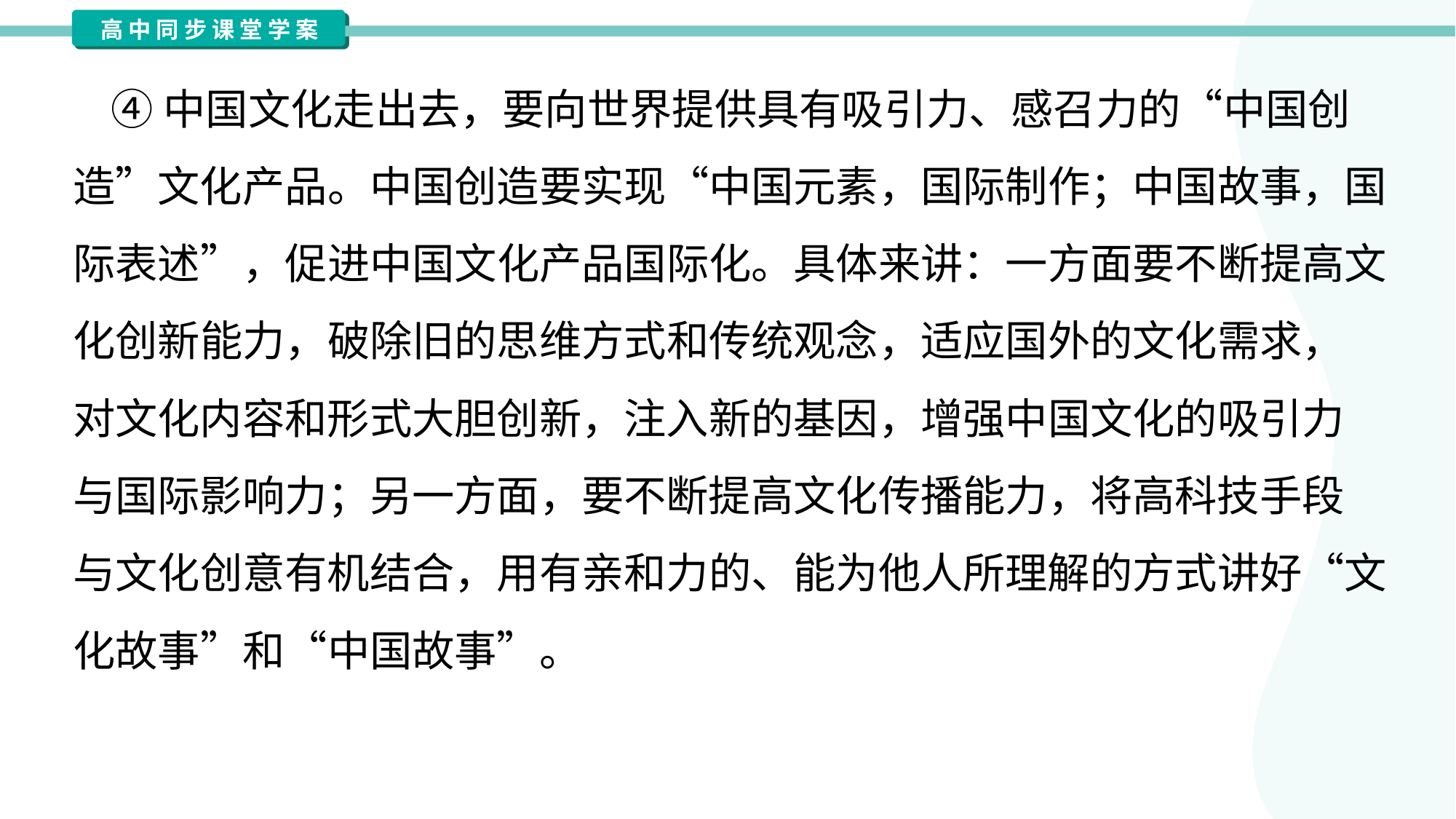

④中国文化走出去，要向世界提供具有吸引力、感召力的“中国创
造”文化产品。中国创造要实现“中国元素，国际制作；中国故事，国
际表述”，促进中国文化产品国际化。具体来讲：一方面要不断提高文
化创新能力，破除旧的思维方式和传统观念，适应国外的文化需求，
对文化内容和形式大胆创新，注入新的基因，增强中国文化的吸引力
与国际影响力；另一方面，要不断提高文化传播能力，将高科技手段
与文化创意有机结合，用有亲和力的、能为他人所理解的方式讲好“文
化故事”和“中国故事”。